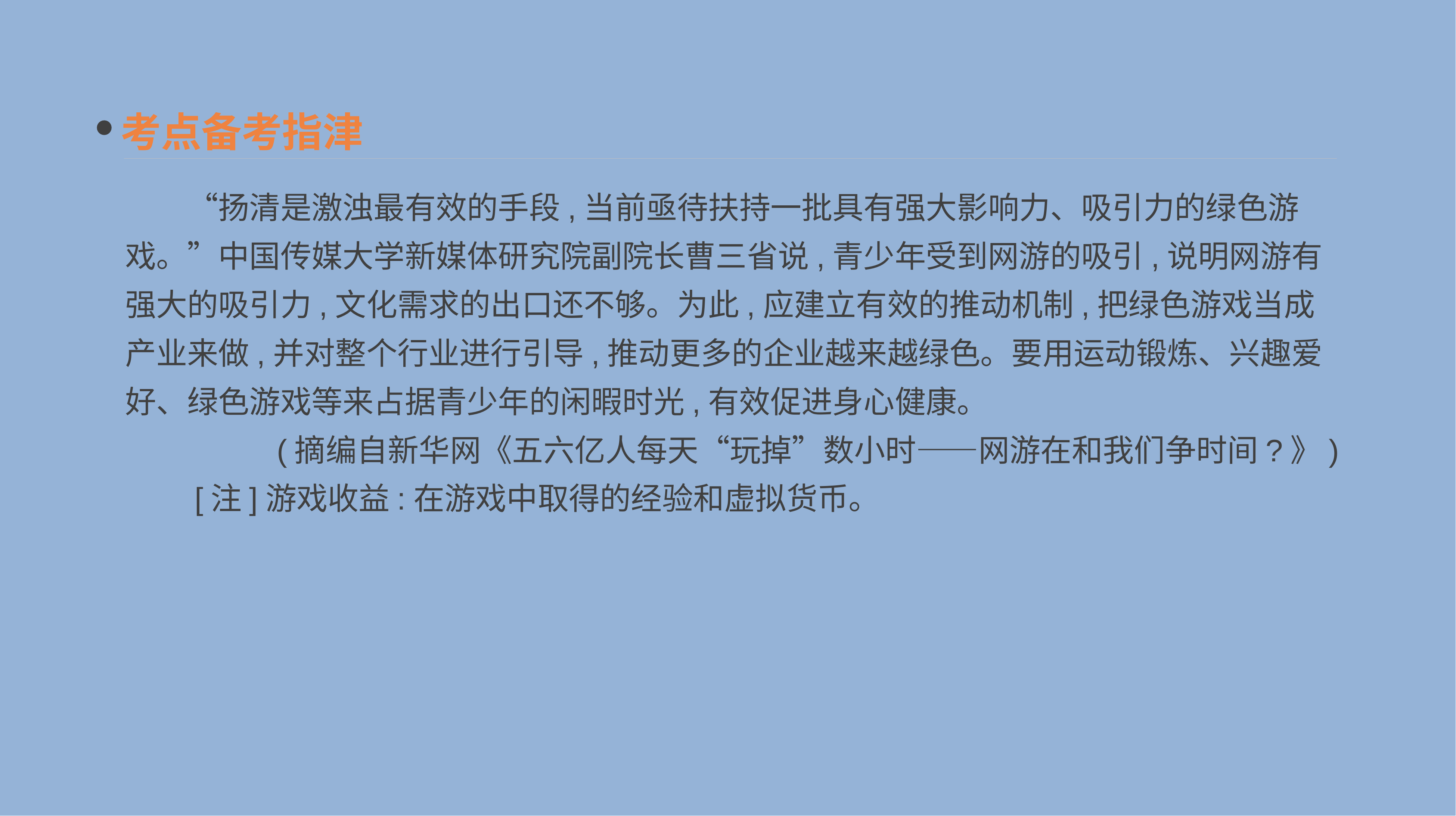

考点备考指津

　　“扬清是激浊最有效的手段,当前亟待扶持一批具有强大影响力、吸引力的绿色游戏。”中国传媒大学新媒体研究院副院长曹三省说,青少年受到网游的吸引,说明网游有强大的吸引力,文化需求的出口还不够。为此,应建立有效的推动机制,把绿色游戏当成产业来做,并对整个行业进行引导,推动更多的企业越来越绿色。要用运动锻炼、兴趣爱好、绿色游戏等来占据青少年的闲暇时光,有效促进身心健康。
(摘编自新华网《五六亿人每天“玩掉”数小时——网游在和我们争时间?》)
　　[注]游戏收益:在游戏中取得的经验和虚拟货币。